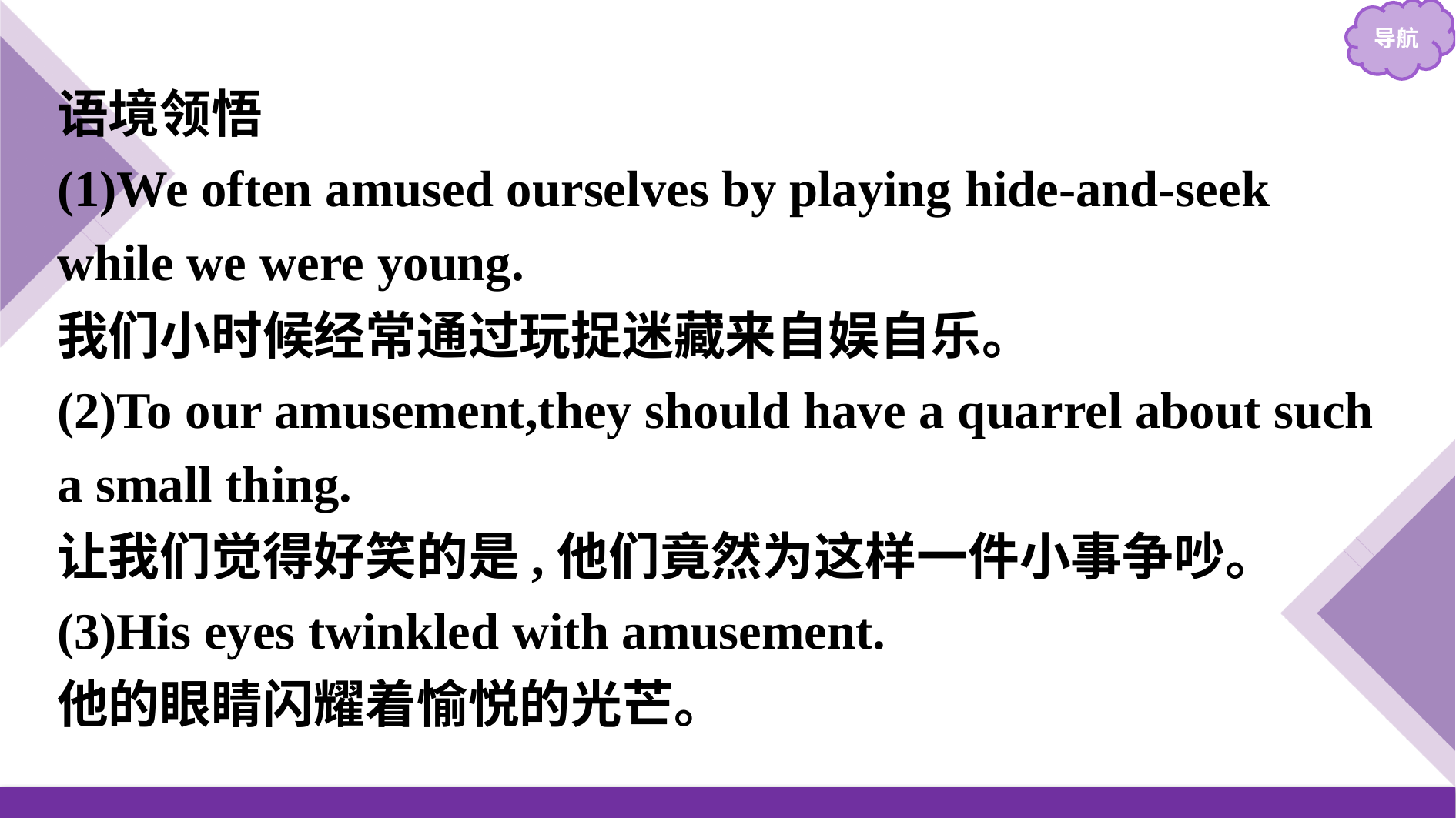

语境领悟
(1)We often amused ourselves by playing hide-and-seek while we were young.
我们小时候经常通过玩捉迷藏来自娱自乐。
(2)To our amusement,they should have a quarrel about such a small thing.
让我们觉得好笑的是,他们竟然为这样一件小事争吵。
(3)His eyes twinkled with amusement.
他的眼睛闪耀着愉悦的光芒。